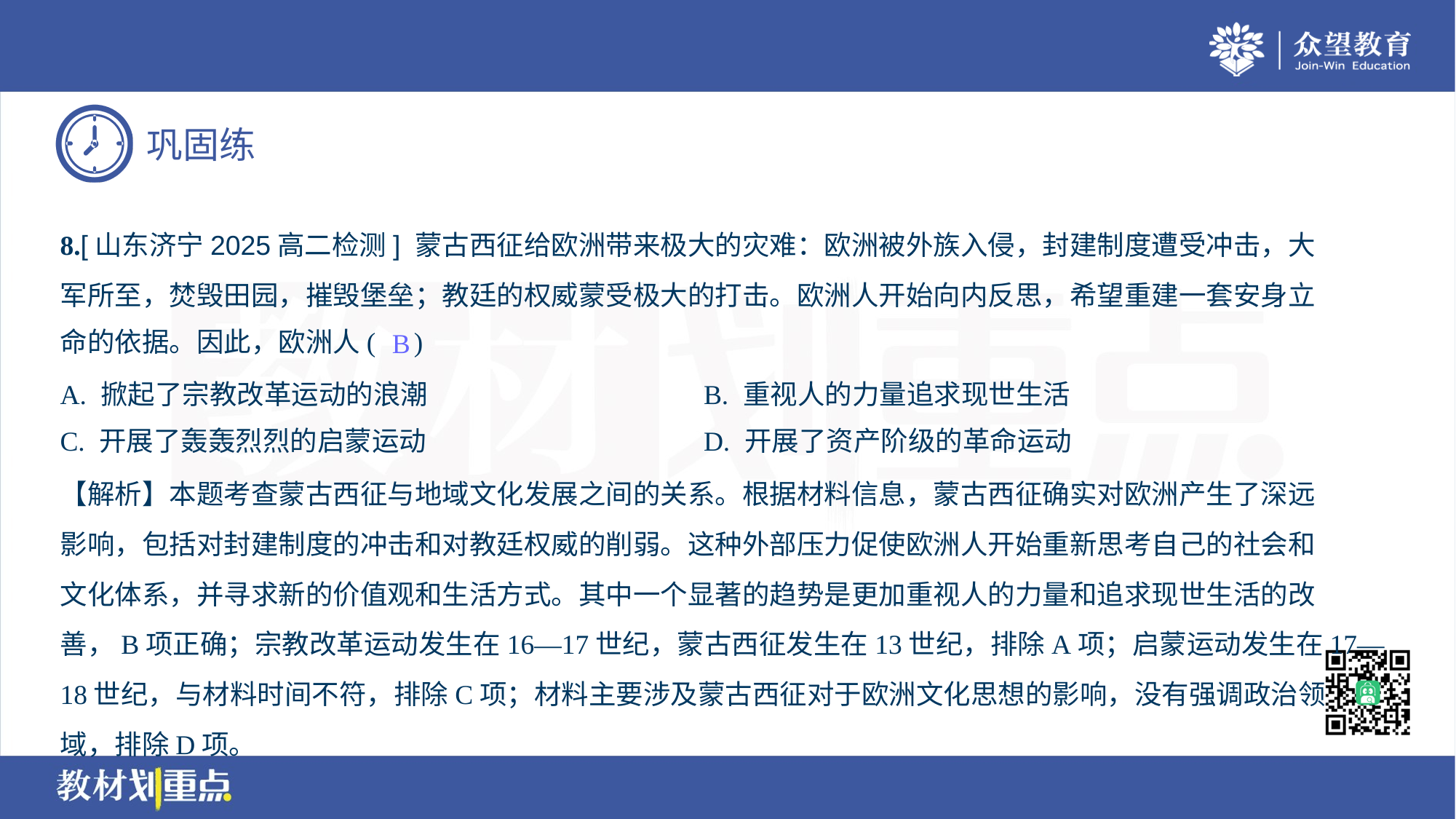

8.[山东济宁2025高二检测] 蒙古西征给欧洲带来极大的灾难：欧洲被外族入侵，封建制度遭受冲击，大
军所至，焚毁田园，摧毁堡垒；教廷的权威蒙受极大的打击。欧洲人开始向内反思，希望重建一套安身立
命的依据。因此，欧洲人(     )
B
A. 掀起了宗教改革运动的浪潮	B. 重视人的力量追求现世生活
C. 开展了轰轰烈烈的启蒙运动	D. 开展了资产阶级的革命运动
【解析】本题考查蒙古西征与地域文化发展之间的关系。根据材料信息，蒙古西征确实对欧洲产生了深远
影响，包括对封建制度的冲击和对教廷权威的削弱。这种外部压力促使欧洲人开始重新思考自己的社会和
文化体系，并寻求新的价值观和生活方式。其中一个显著的趋势是更加重视人的力量和追求现世生活的改
善，B项正确；宗教改革运动发生在16—17世纪，蒙古西征发生在13世纪，排除A项；启蒙运动发生在17—
18世纪，与材料时间不符，排除C项；材料主要涉及蒙古西征对于欧洲文化思想的影响，没有强调政治领
域，排除D项。